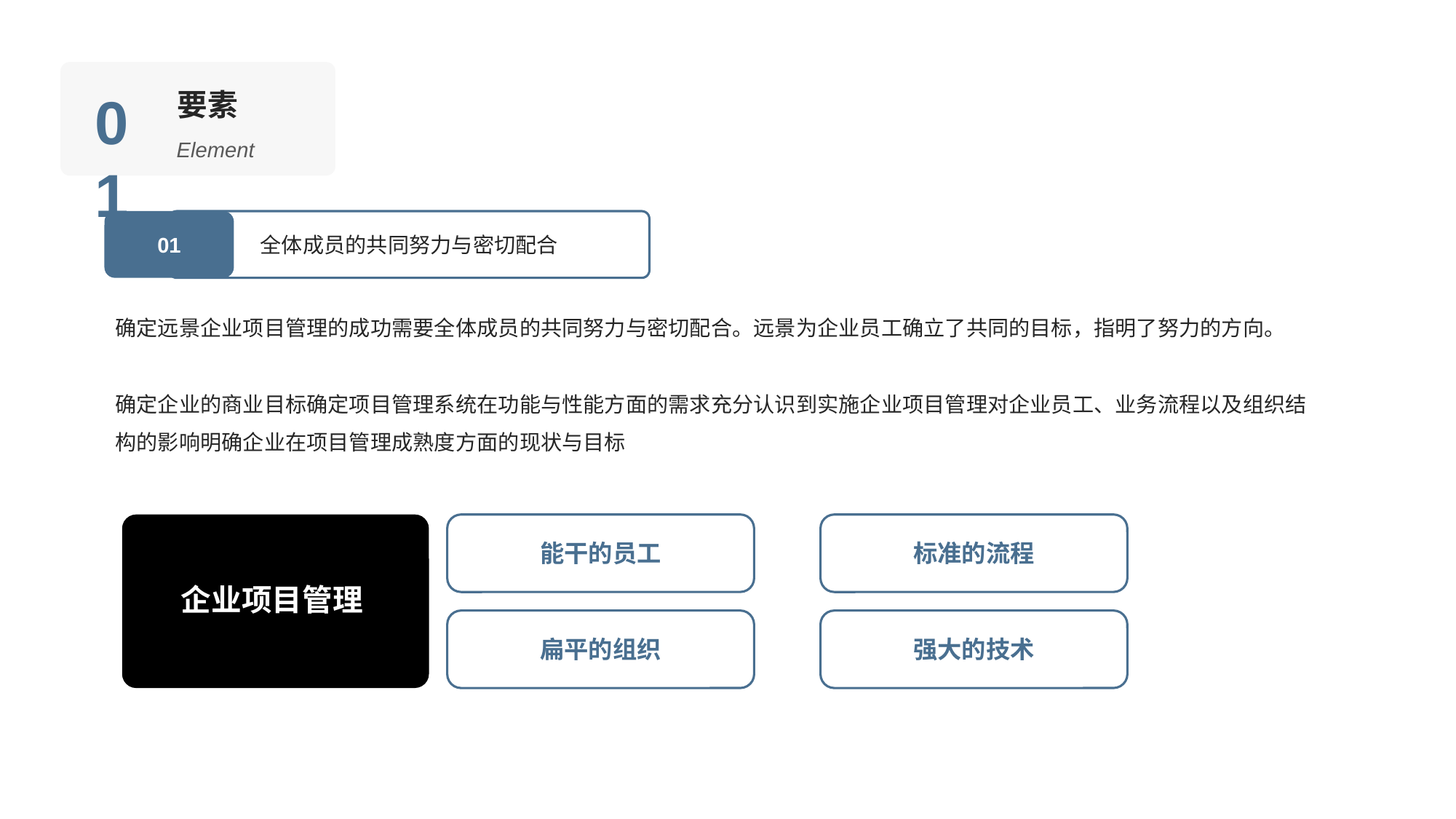

01
要素
Element

01

全体成员的共同努力与密切配合
确定远景企业项目管理的成功需要全体成员的共同努力与密切配合。远景为企业员工确立了共同的目标，指明了努力的方向。

确定企业的商业目标确定项目管理系统在功能与性能方面的需求充分认识到实施企业项目管理对企业员工、业务流程以及组织结构的影响明确企业在项目管理成熟度方面的现状与目标

企业项目管理

能干的员工

标准的流程

扁平的组织

强大的技术